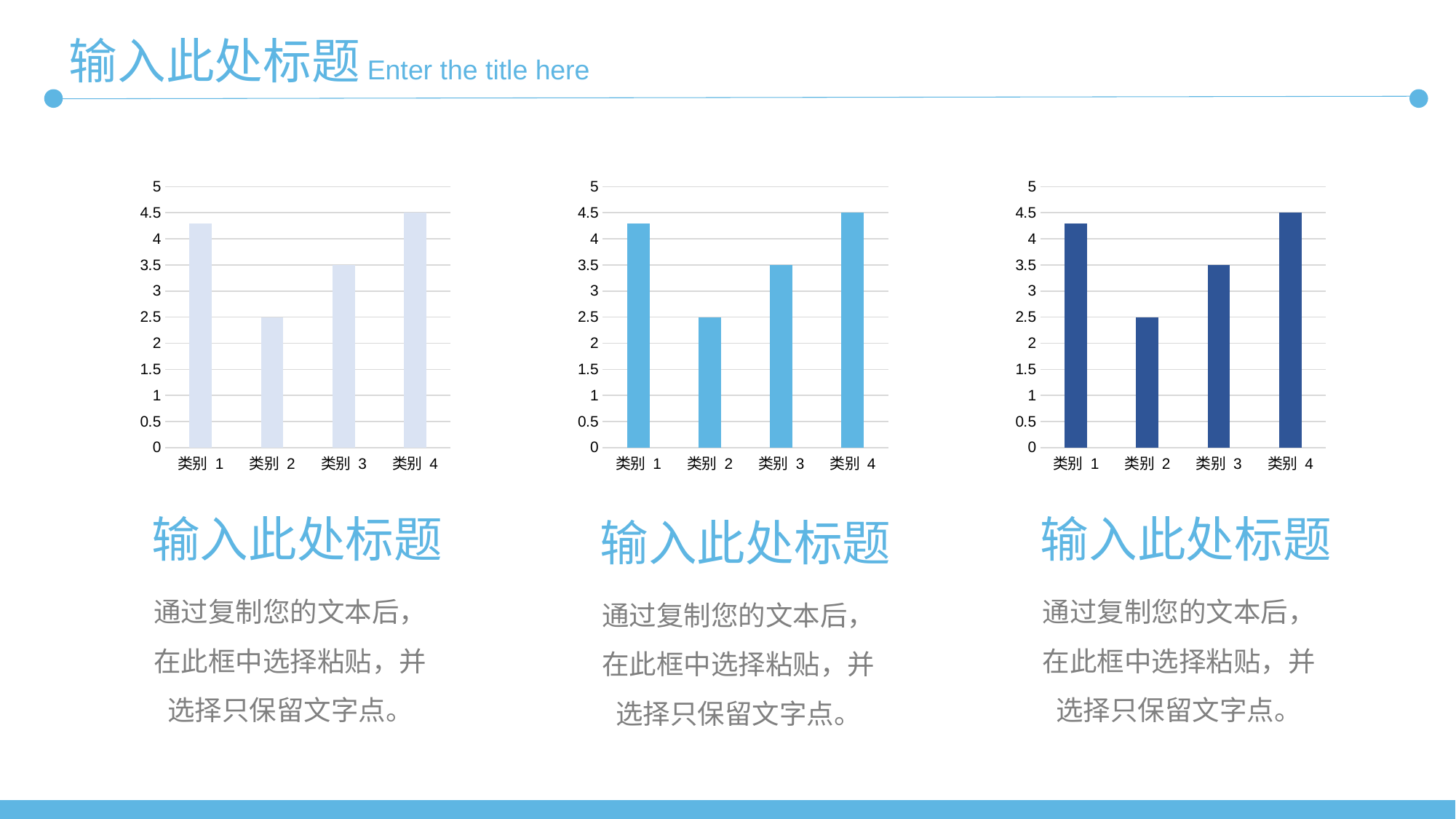

输入此处标题
Enter the title here

### Chart

| Category | 系列 1 |
|---|---|
| 类别 1 | 4.3 |
| 类别 2 | 2.5 |
| 类别 3 | 3.5 |
| 类别 4 | 4.5 |

### Chart

| Category | 系列 1 |
|---|---|
| 类别 1 | 4.3 |
| 类别 2 | 2.5 |
| 类别 3 | 3.5 |
| 类别 4 | 4.5 |

### Chart

| Category | 系列 1 |
|---|---|
| 类别 1 | 4.3 |
| 类别 2 | 2.5 |
| 类别 3 | 3.5 |
| 类别 4 | 4.5 |
输入此处标题
输入此处标题
输入此处标题
通过复制您的文本后，在此框中选择粘贴，并选择只保留文字点。
通过复制您的文本后，在此框中选择粘贴，并选择只保留文字点。
通过复制您的文本后，在此框中选择粘贴，并选择只保留文字点。